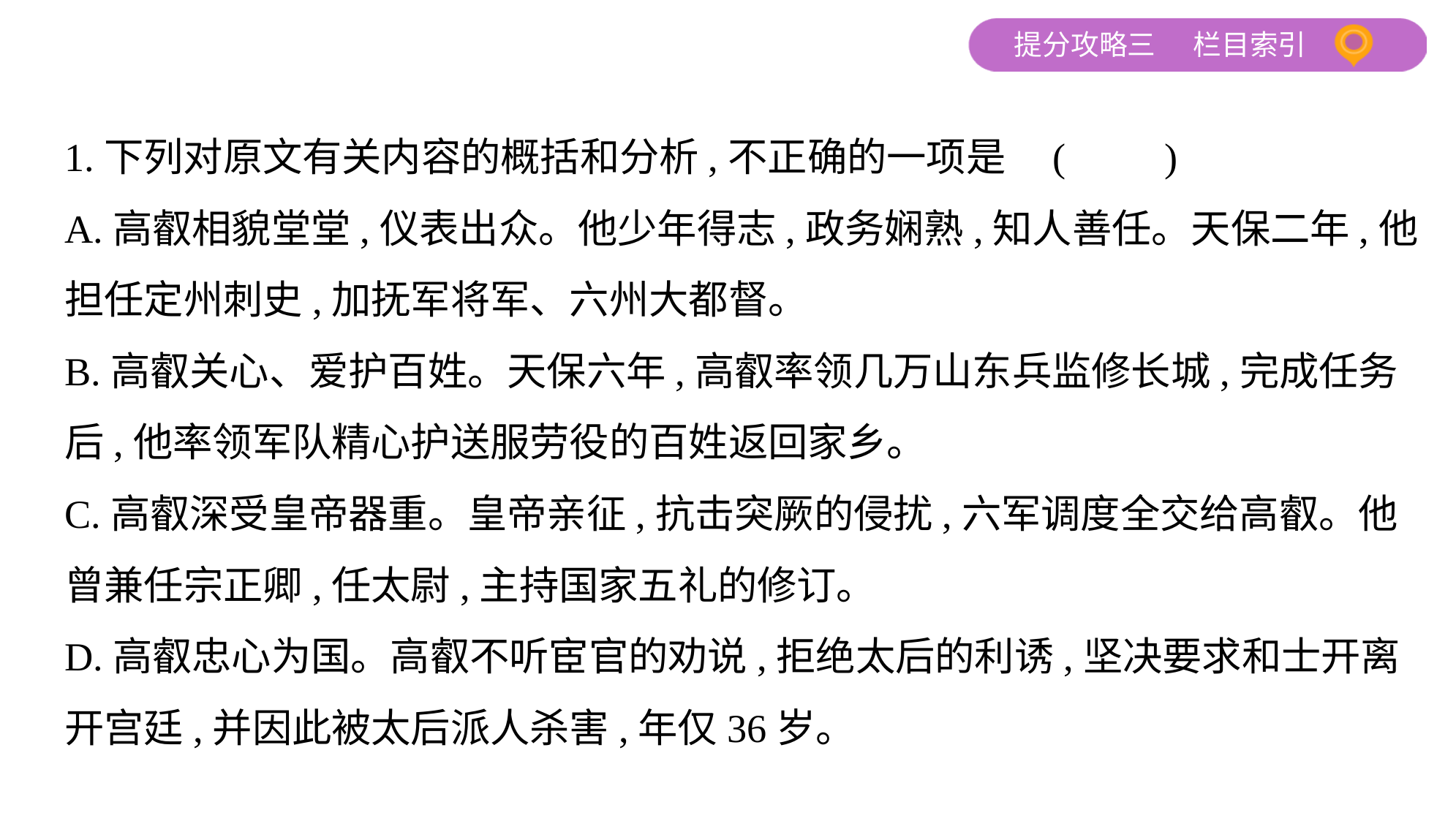

1.下列对原文有关内容的概括和分析,不正确的一项是 (　　)
A.高叡相貌堂堂,仪表出众。他少年得志,政务娴熟,知人善任。天保二年,他
担任定州刺史,加抚军将军、六州大都督。
B.高叡关心、爱护百姓。天保六年,高叡率领几万山东兵监修长城,完成任务
后,他率领军队精心护送服劳役的百姓返回家乡。
C.高叡深受皇帝器重。皇帝亲征,抗击突厥的侵扰,六军调度全交给高叡。他
曾兼任宗正卿,任太尉,主持国家五礼的修订。
D.高叡忠心为国。高叡不听宦官的劝说,拒绝太后的利诱,坚决要求和士开离
开宫廷,并因此被太后派人杀害,年仅36岁。